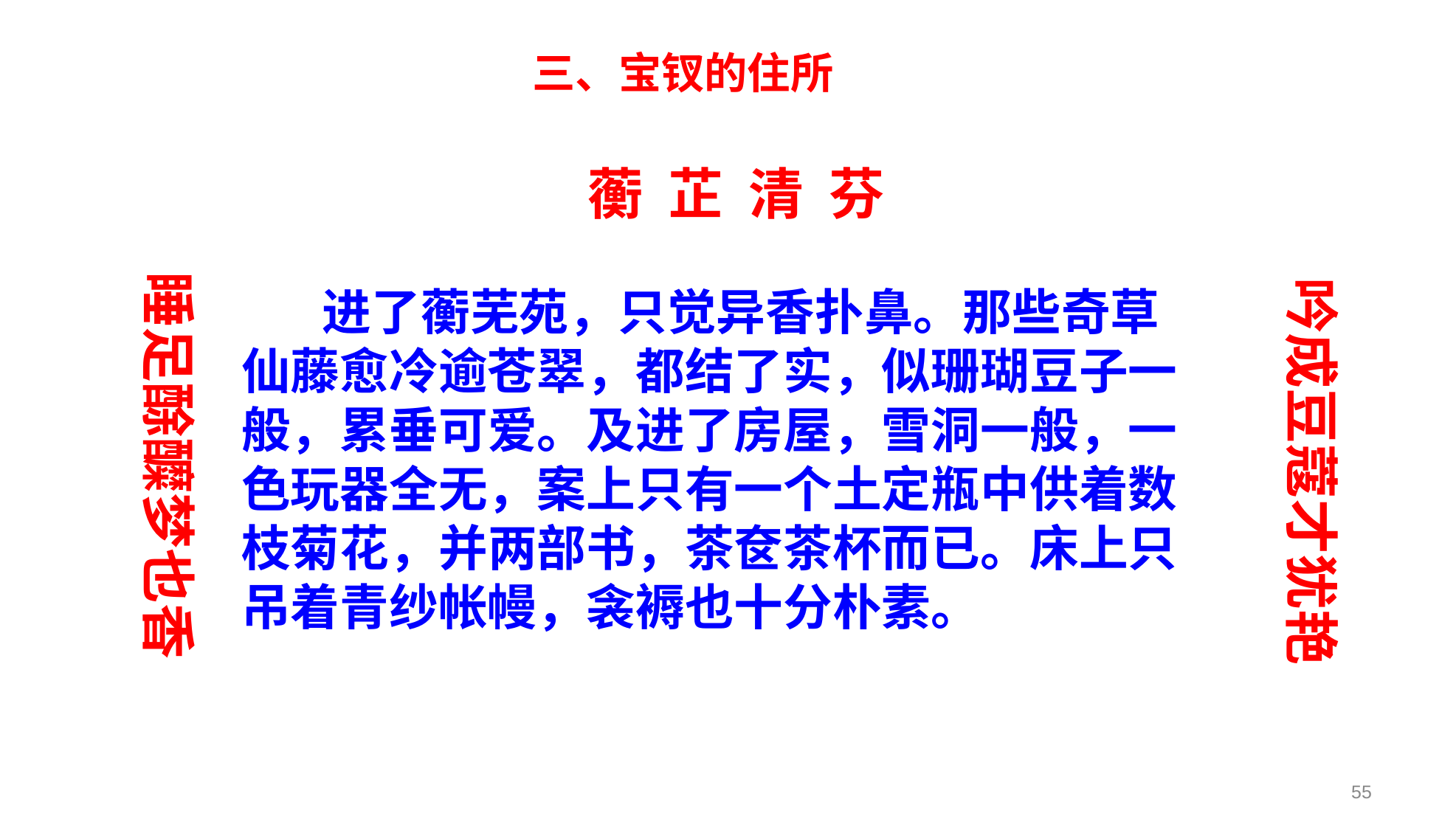

三、宝钗的住所
蘅  芷  清  芬
睡足酴醾梦也香
吟成豆蔻才犹艳
          进了蘅芜苑，只觉异香扑鼻。那些奇草仙藤愈冷逾苍翠，都结了实，似珊瑚豆子一般，累垂可爱。及进了房屋，雪洞一般，一色玩器全无，案上只有一个土定瓶中供着数枝菊花，并两部书，茶奁茶杯而已。床上只吊着青纱帐幔，衾褥也十分朴素。
55